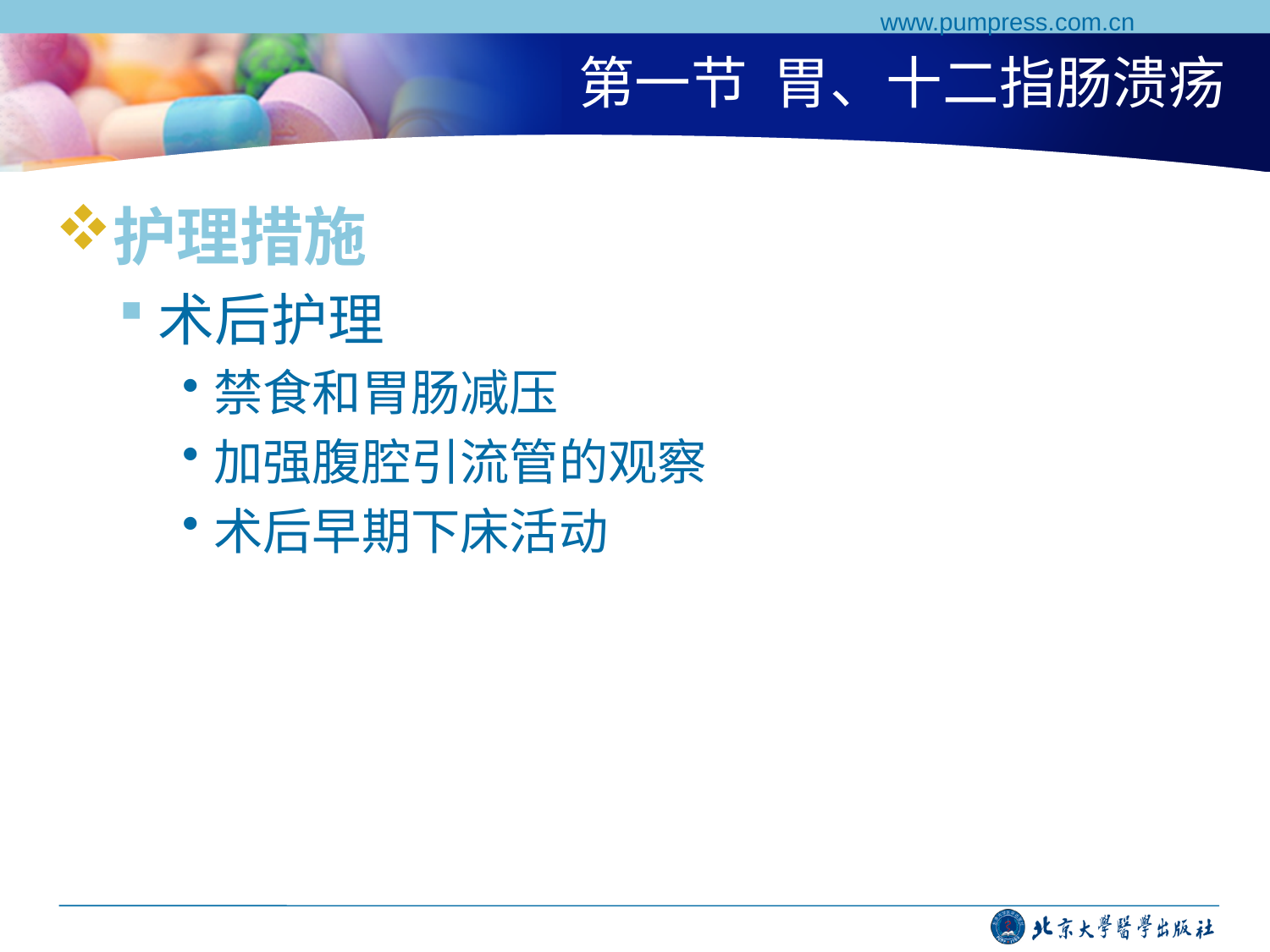

www.pumpress.com.cn
# 第一节  胃、十二指肠溃疡
护理措施
术后护理
禁食和胃肠减压
加强腹腔引流管的观察
术后早期下床活动